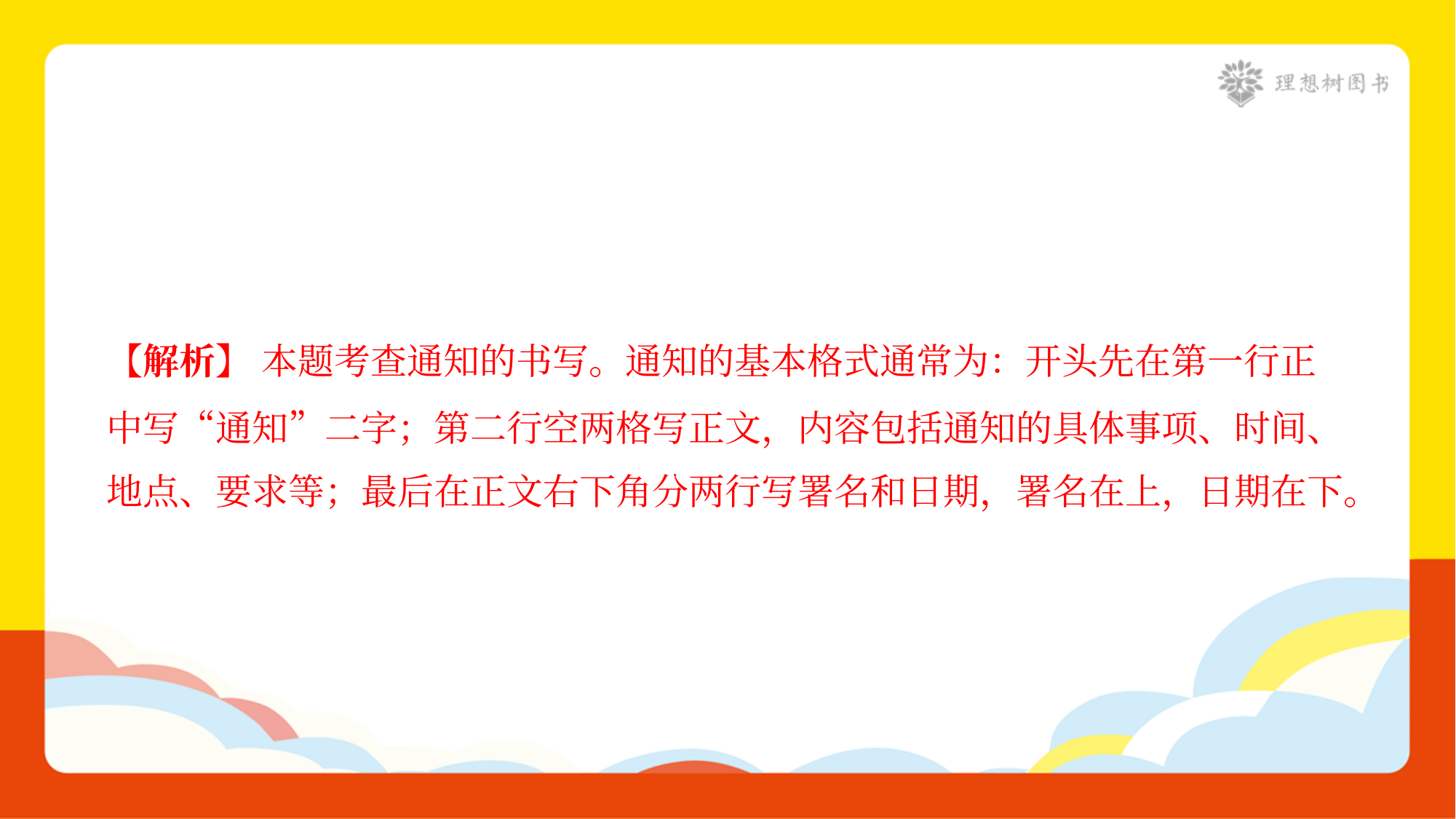

【解析】 本题考查通知的书写。通知的基本格式通常为：开头先在第一行正
中写“通知”二字；第二行空两格写正文，内容包括通知的具体事项、时间、
地点、要求等；最后在正文右下角分两行写署名和日期，署名在上，日期在下。